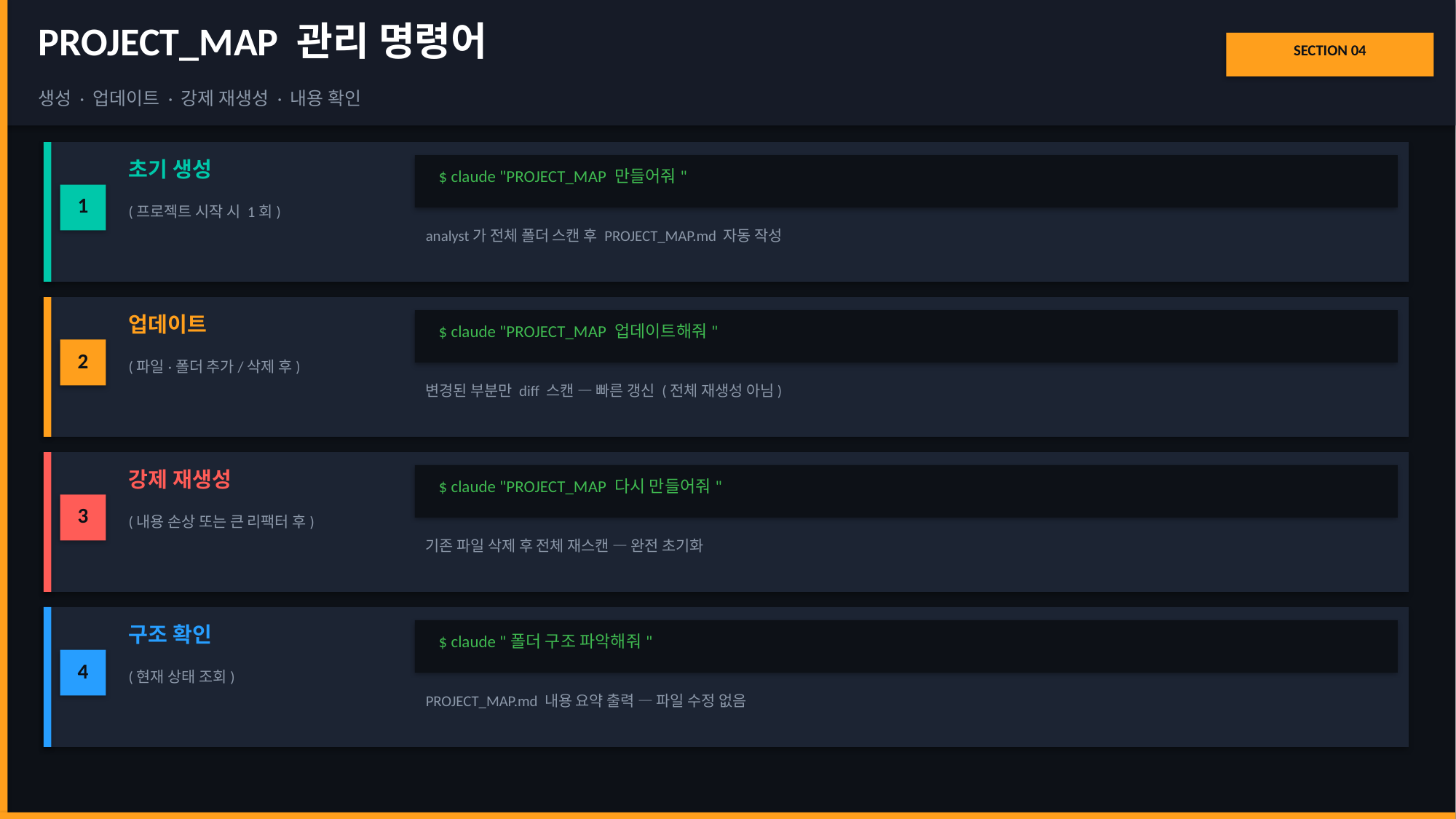

PROJECT_MAP 관리 명령어

SECTION 04
생성 · 업데이트 · 강제 재생성 · 내용 확인

초기 생성

$ claude "PROJECT_MAP 만들어줘"

1
(프로젝트 시작 시 1회)
analyst가 전체 폴더 스캔 후 PROJECT_MAP.md 자동 작성

업데이트

$ claude "PROJECT_MAP 업데이트해줘"

2
(파일·폴더 추가/삭제 후)
변경된 부분만 diff 스캔 — 빠른 갱신 (전체 재생성 아님)

강제 재생성

$ claude "PROJECT_MAP 다시 만들어줘"

3
(내용 손상 또는 큰 리팩터 후)
기존 파일 삭제 후 전체 재스캔 — 완전 초기화

구조 확인

$ claude "폴더 구조 파악해줘"

4
(현재 상태 조회)
PROJECT_MAP.md 내용 요약 출력 — 파일 수정 없음